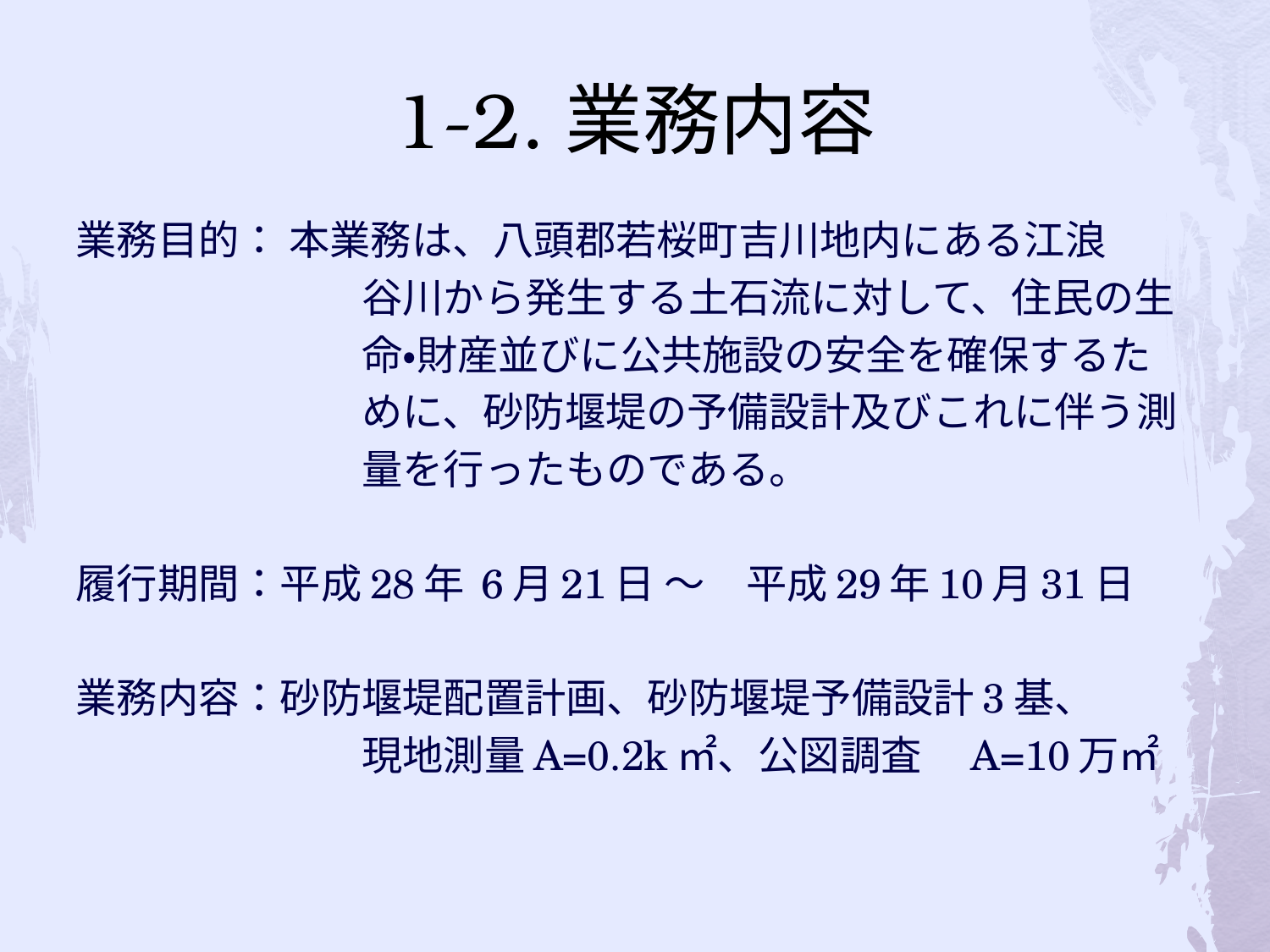

# 1-2.業務内容
業務目的： 本業務は、八頭郡若桜町吉川地内にある江浪
　　　　　　　谷川から発生する土石流に対して、住民の生
　　　　　　　命・財産並びに公共施設の安全を確保するた
　　　　　　　めに、砂防堰堤の予備設計及びこれに伴う測
　　　　　　　量を行ったものである。

履行期間：平成28年 6月21日 ～　平成29年10月31日

業務内容：砂防堰堤配置計画、砂防堰堤予備設計3基、
　　　　　　　現地測量A=0.2k㎡、公図調査　A=10万㎡